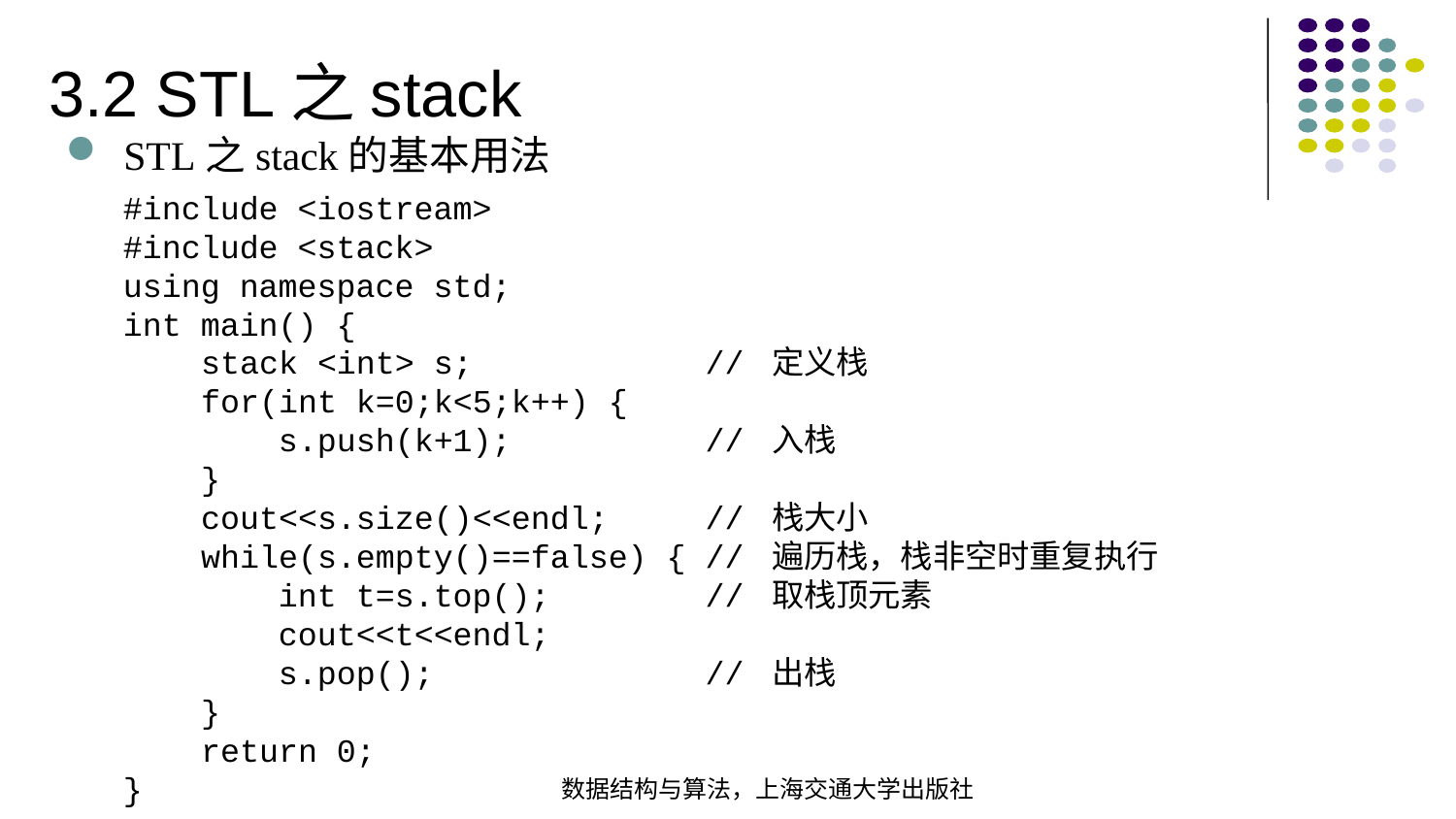

3.2 STL之stack
STL之stack的基本用法
#include <iostream>#include <stack> using namespace std;int main() {    stack <int> s;            // 定义栈     for(int k=0;k<5;k++) {        s.push(k+1);          // 入栈     }         cout<<s.size()<<endl;     // 栈大小     while(s.empty()==false) { // 遍历栈，栈非空时重复执行         int t=s.top();        // 取栈顶元素         cout<<t<<endl;        s.pop();              // 出栈    }    return 0;
}